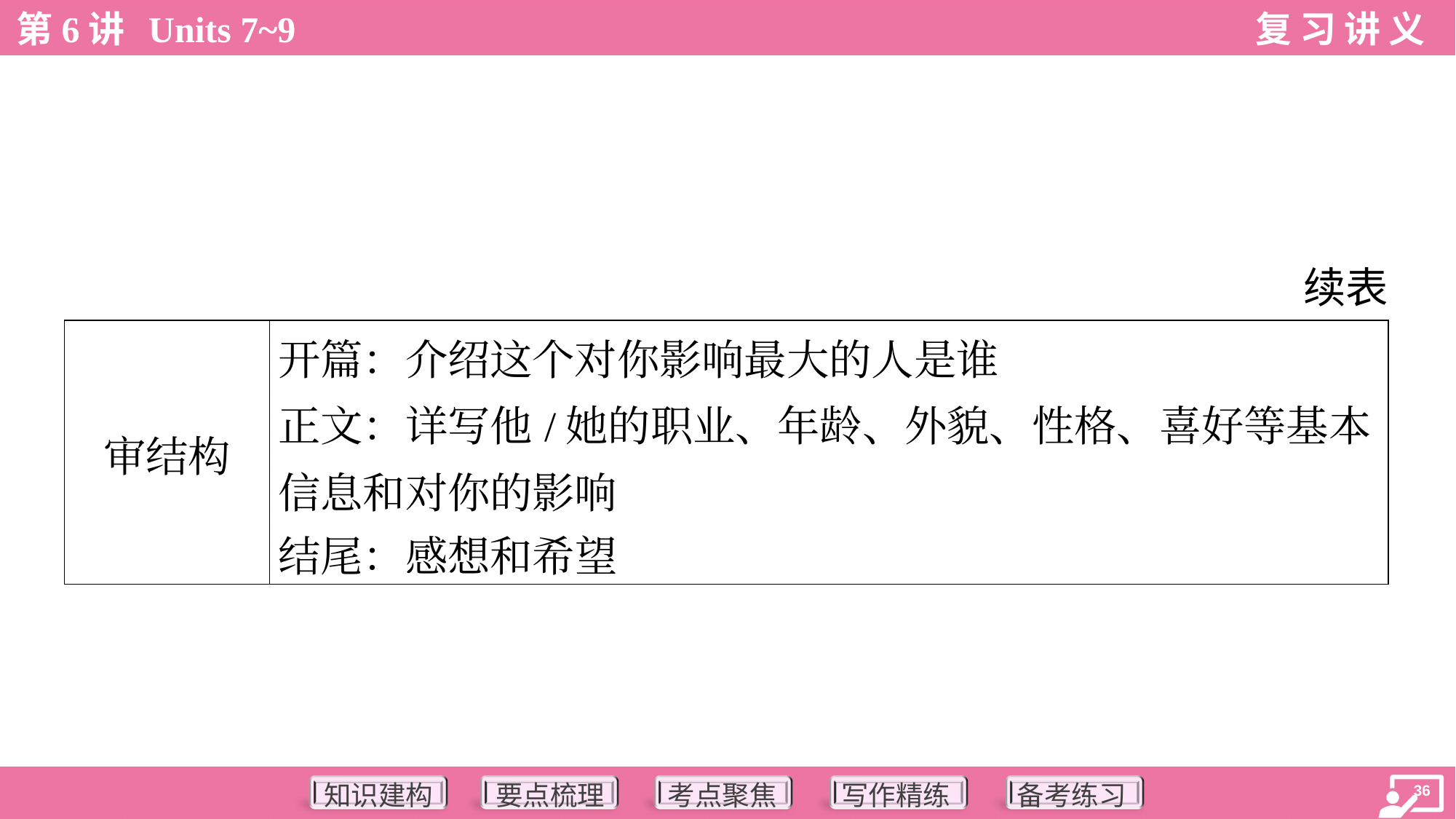

续表
| 审结构 | 开篇：介绍这个对你影响最大的人是谁 正文：详写他/她的职业、年龄、外貌、性格、喜好等基本 信息和对你的影响 结尾：感想和希望 |
| --- | --- |